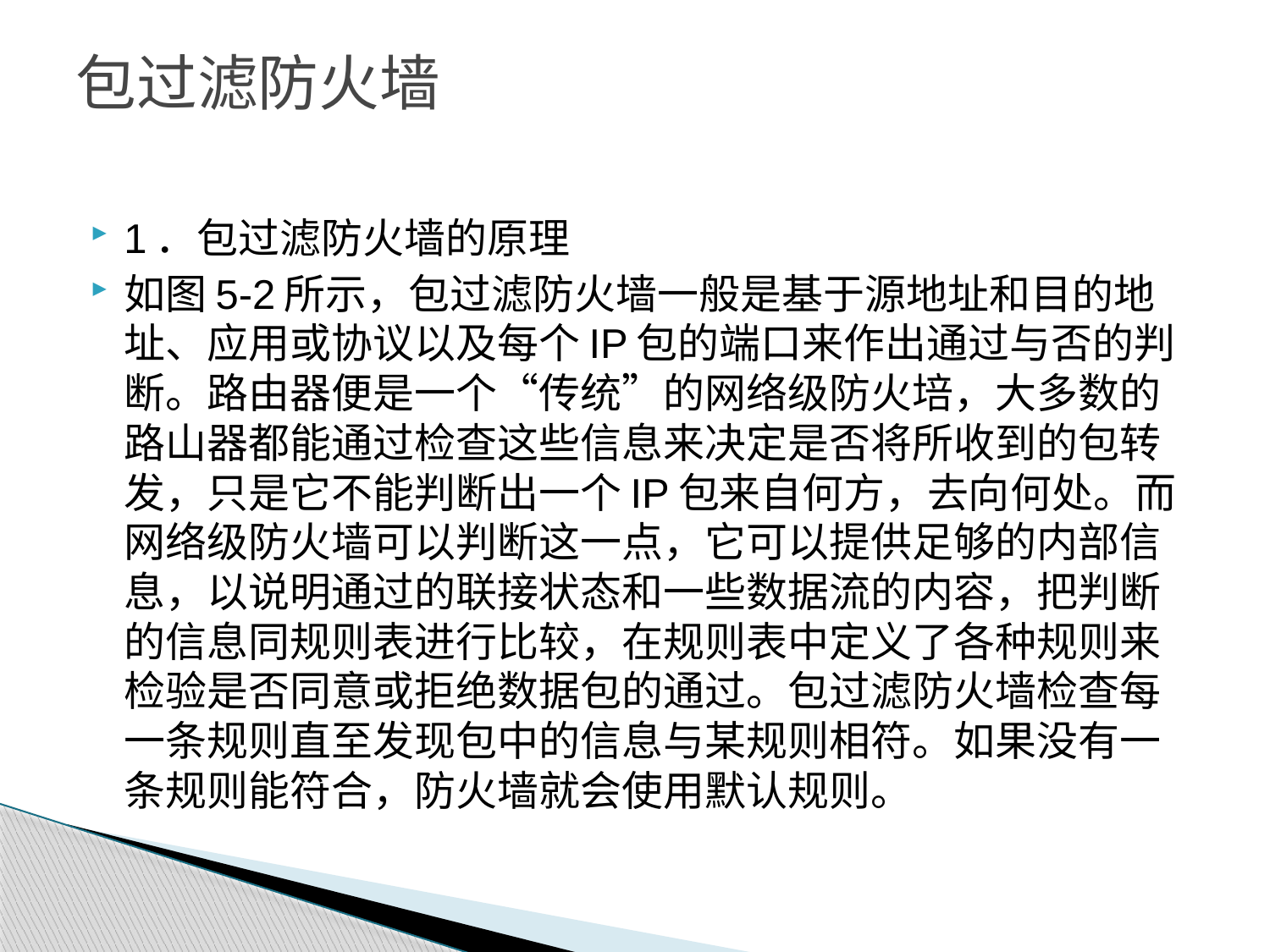

# 包过滤防火墙
1．包过滤防火墙的原理
如图5-2所示，包过滤防火墙一般是基于源地址和目的地址、应用或协议以及每个IP包的端口来作出通过与否的判断。路由器便是一个“传统”的网络级防火培，大多数的路山器都能通过检查这些信息来决定是否将所收到的包转发，只是它不能判断出一个IP包来自何方，去向何处。而网络级防火墙可以判断这一点，它可以提供足够的内部信息，以说明通过的联接状态和一些数据流的内容，把判断的信息同规则表进行比较，在规则表中定义了各种规则来检验是否同意或拒绝数据包的通过。包过滤防火墙检查每一条规则直至发现包中的信息与某规则相符。如果没有一条规则能符合，防火墙就会使用默认规则。